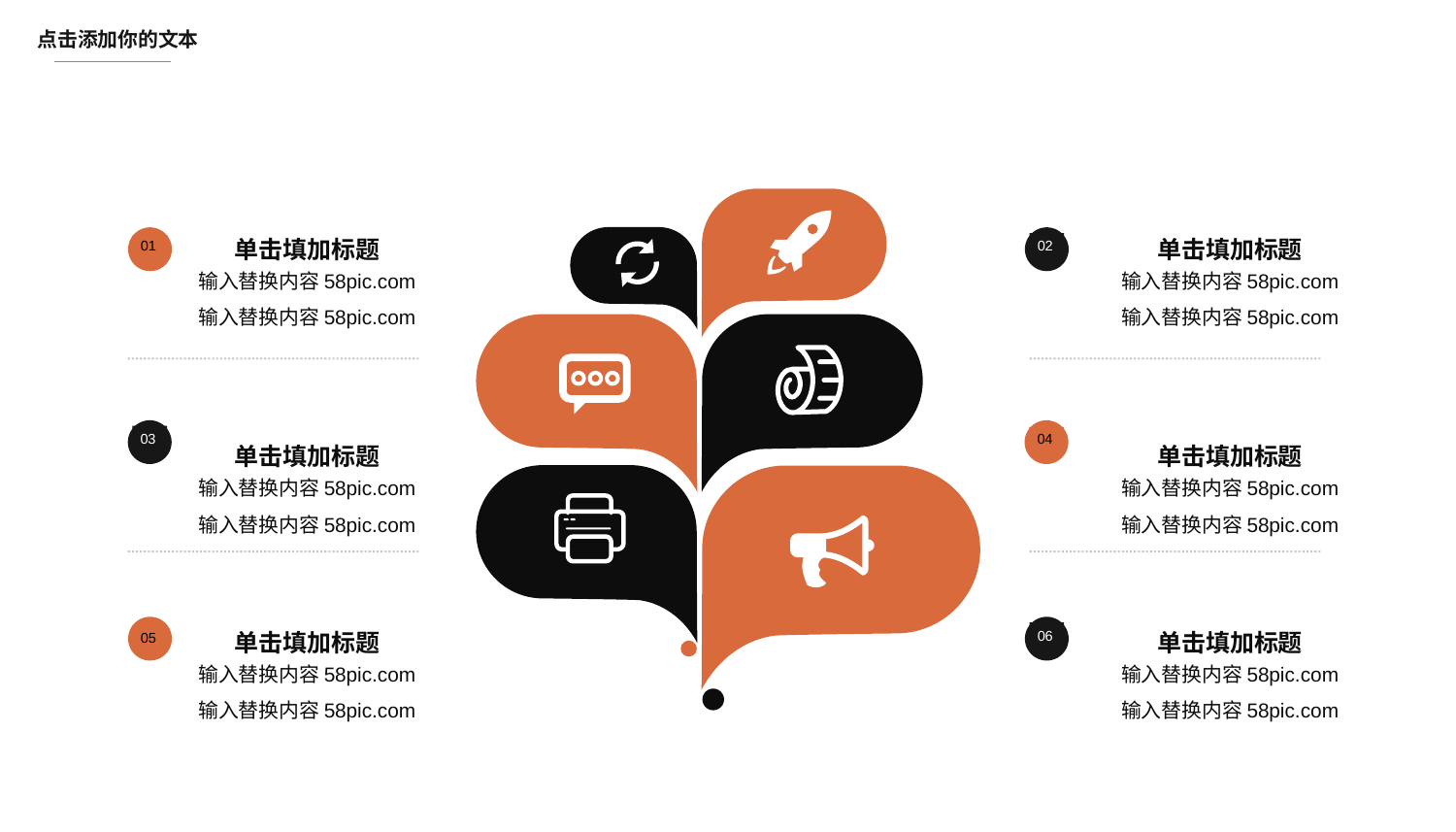

点击添加你的文本

01

02
单击填加标题
单击填加标题

输入替换内容58pic.com
输入替换内容58pic.com
输入替换内容58pic.com
输入替换内容58pic.com

03

04
单击填加标题
单击填加标题

输入替换内容58pic.com
输入替换内容58pic.com
输入替换内容58pic.com
输入替换内容58pic.com

05

06
单击填加标题
单击填加标题

输入替换内容58pic.com
输入替换内容58pic.com
输入替换内容58pic.com
输入替换内容58pic.com